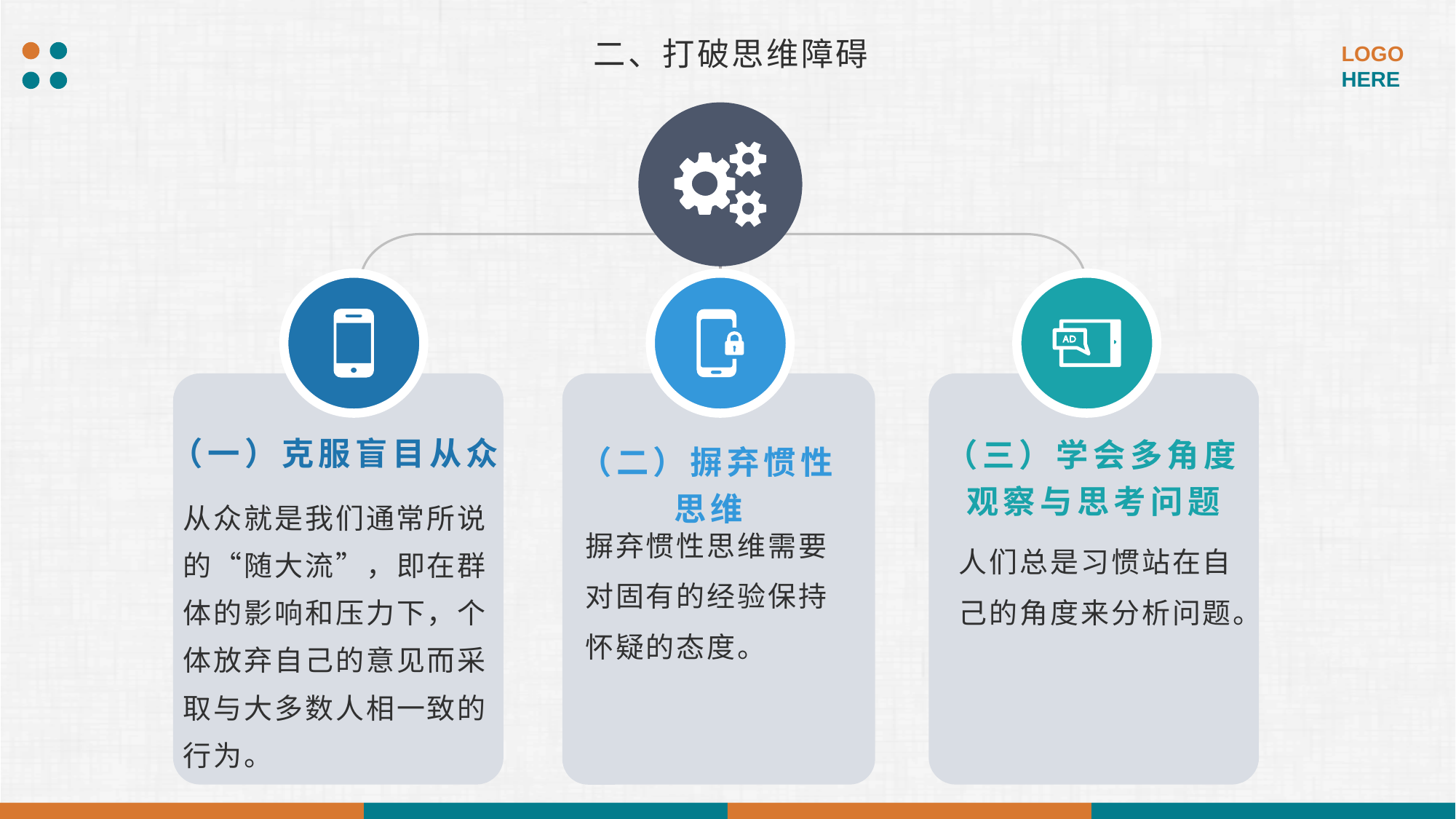

二、打破思维障碍

（三）学会多角度观察与思考问题
（一）克服盲目从众
（二）摒弃惯性思维
从众就是我们通常所说的“随大流”，即在群体的影响和压力下，个体放弃自己的意见而采取与大多数人相一致的行为。
摒弃惯性思维需要对固有的经验保持怀疑的态度。
人们总是习惯站在自己的角度来分析问题。